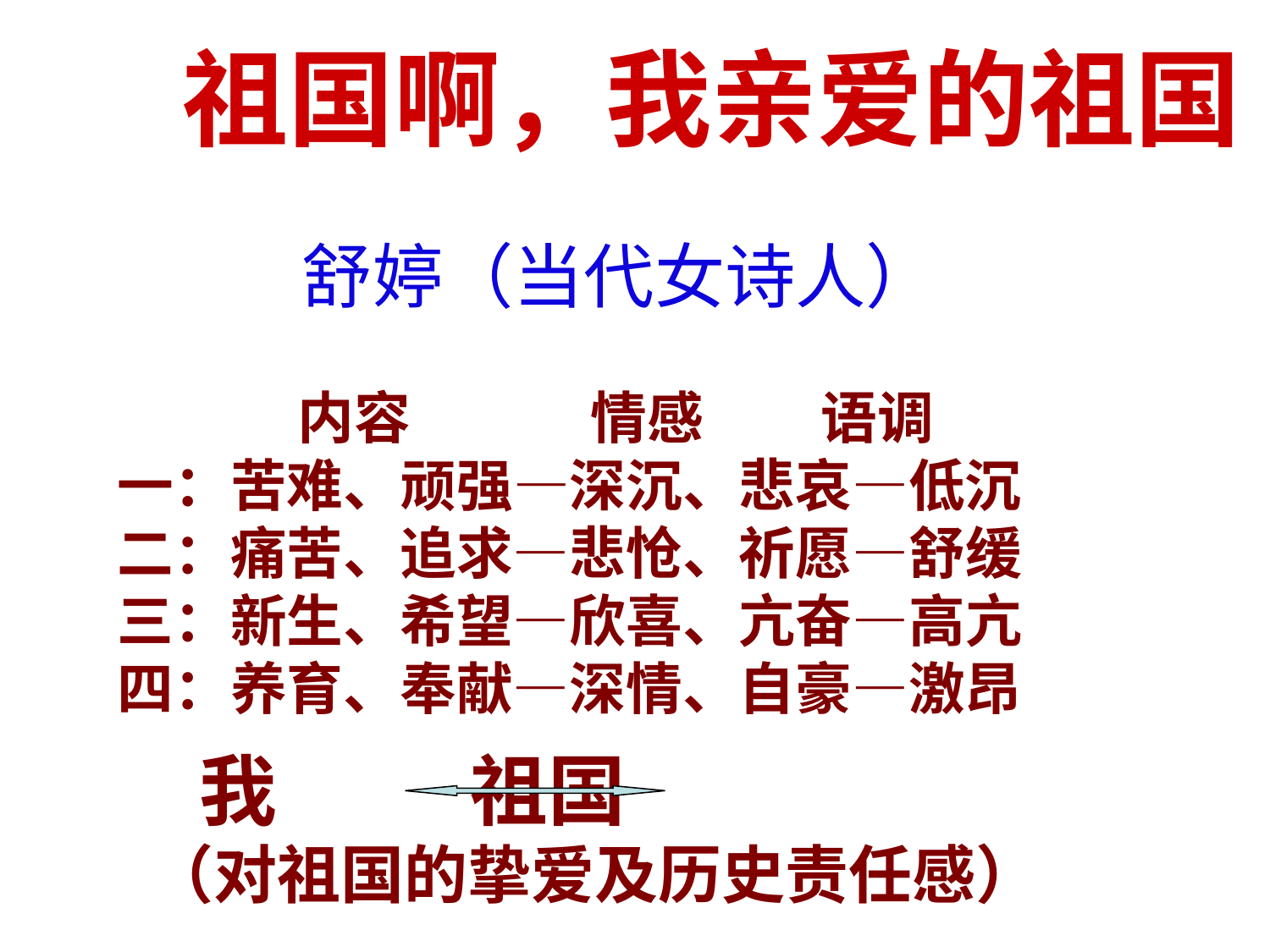

祖国啊，我亲爱的祖国
               舒婷（当代女诗人）

               内容              情感         语调
一：苦难、顽强—深沉、悲哀—低沉
二：痛苦、追求—悲怆、祈愿—舒缓
三：新生、希望—欣喜、亢奋—高亢
四：养育、奉献—深情、自豪—激昂
         我           祖国
（对祖国的挚爱及历史责任感）